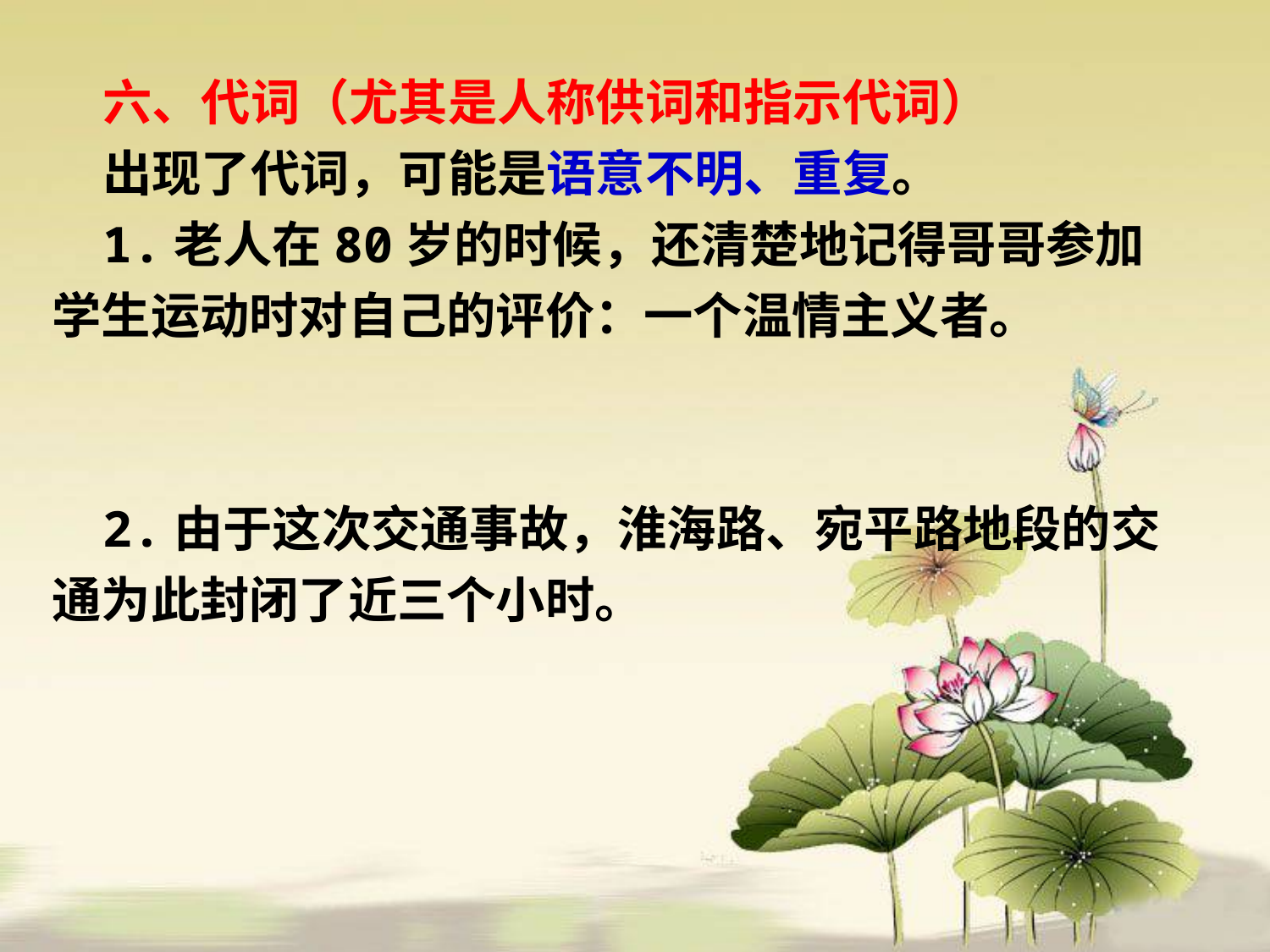

六、代词（尤其是人称供词和指示代词）
出现了代词，可能是语意不明、重复。
1.老人在80岁的时候，还清楚地记得哥哥参加学生运动时对自己的评价：一个温情主义者。

2.由于这次交通事故，淮海路、宛平路地段的交通为此封闭了近三个小时。